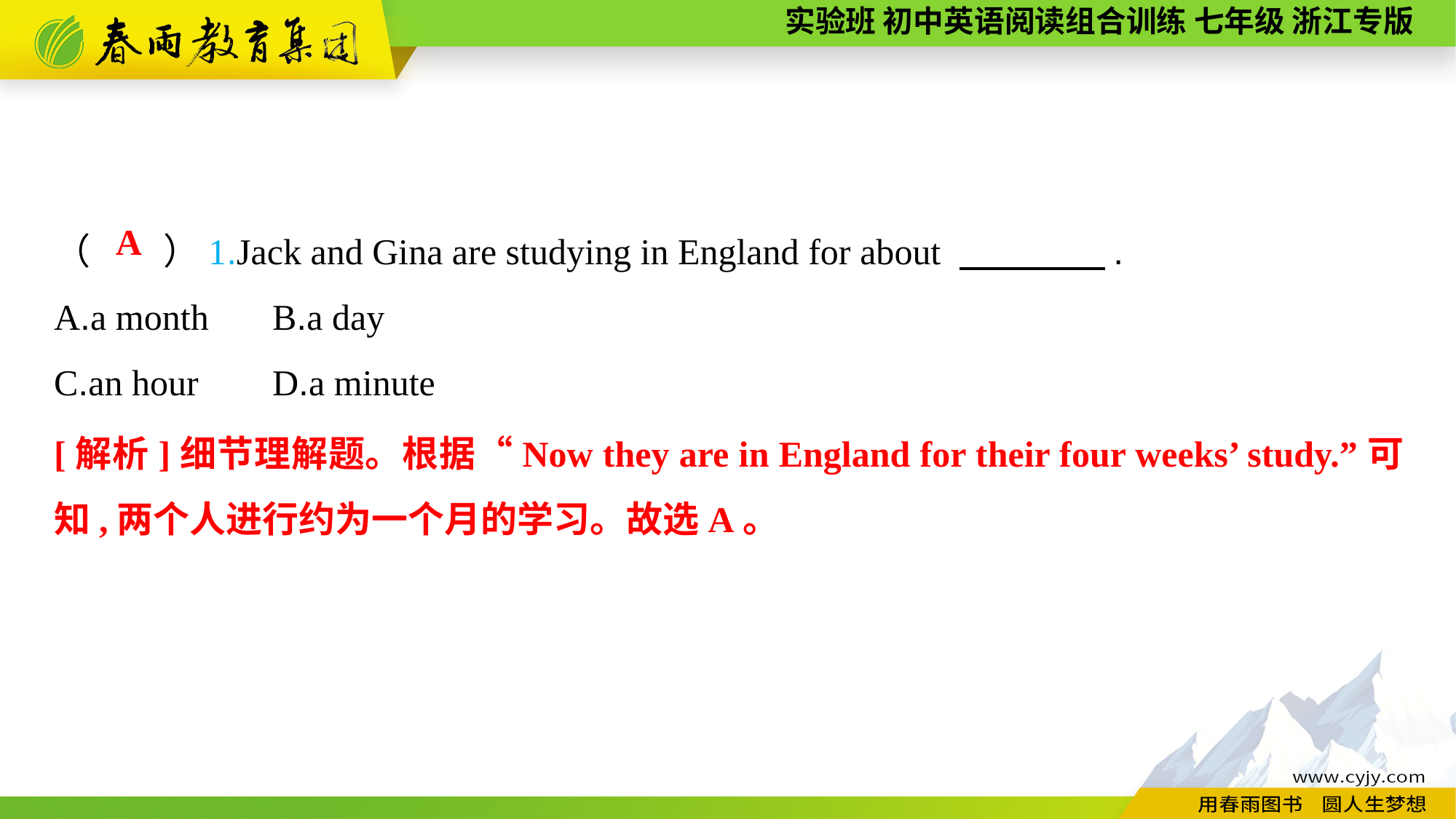

（　　）1.Jack and Gina are studying in England for about 　　　　.
A.a month	B.a day
C.an hour	D.a minute
A
[解析]细节理解题。根据“Now they are in England for their four weeks’ study.”可知,两个人进行约为一个月的学习。故选A。